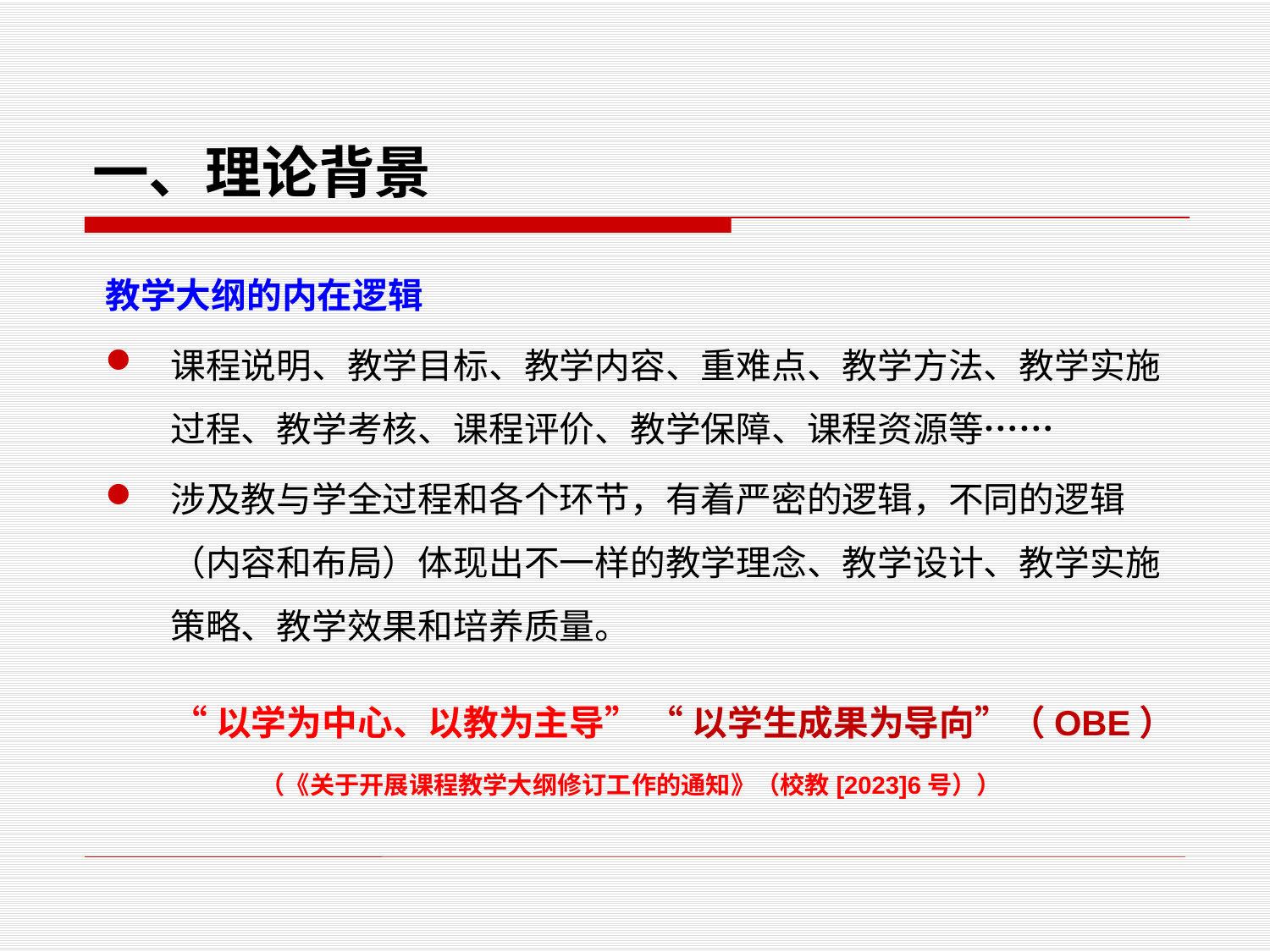

# 一、理论背景
教学大纲的内在逻辑
课程说明、教学目标、教学内容、重难点、教学方法、教学实施过程、教学考核、课程评价、教学保障、课程资源等……
涉及教与学全过程和各个环节，有着严密的逻辑，不同的逻辑（内容和布局）体现出不一样的教学理念、教学设计、教学实施策略、教学效果和培养质量。
“以学为中心、以教为主导”
“以学生成果为导向”（OBE）
（《关于开展课程教学大纲修订工作的通知》（校教[2023]6号））